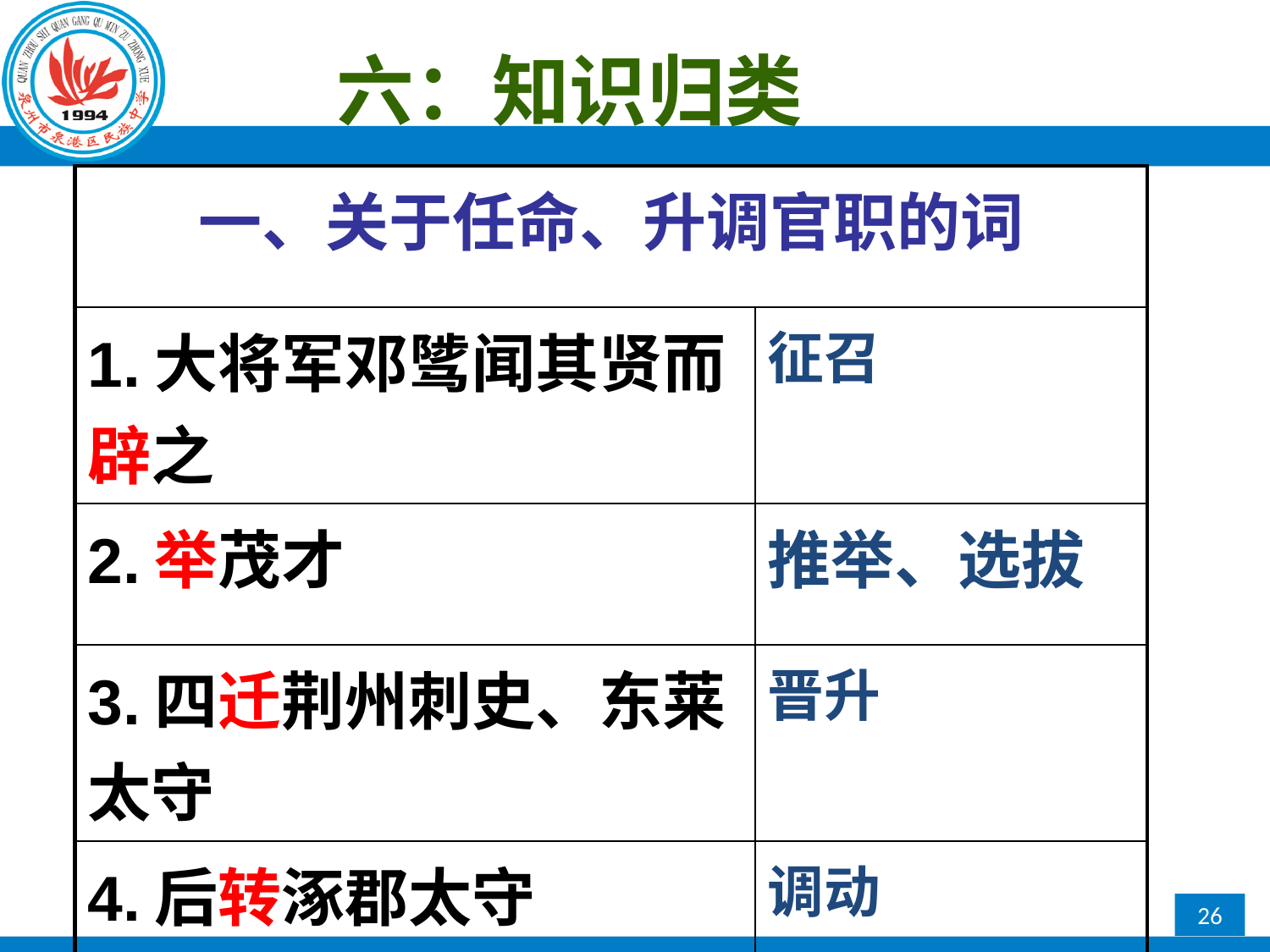

六：知识归类
| 一、关于任命、升调官职的词 |  |
| --- | --- |
| 1.大将军邓骘闻其贤而辟之 | 征召 |
| 2.举茂才 | 推举、选拔 |
| 3.四迁荆州刺史、东莱太守 | 晋升 |
| 4.后转涿郡太守 | 调动 |